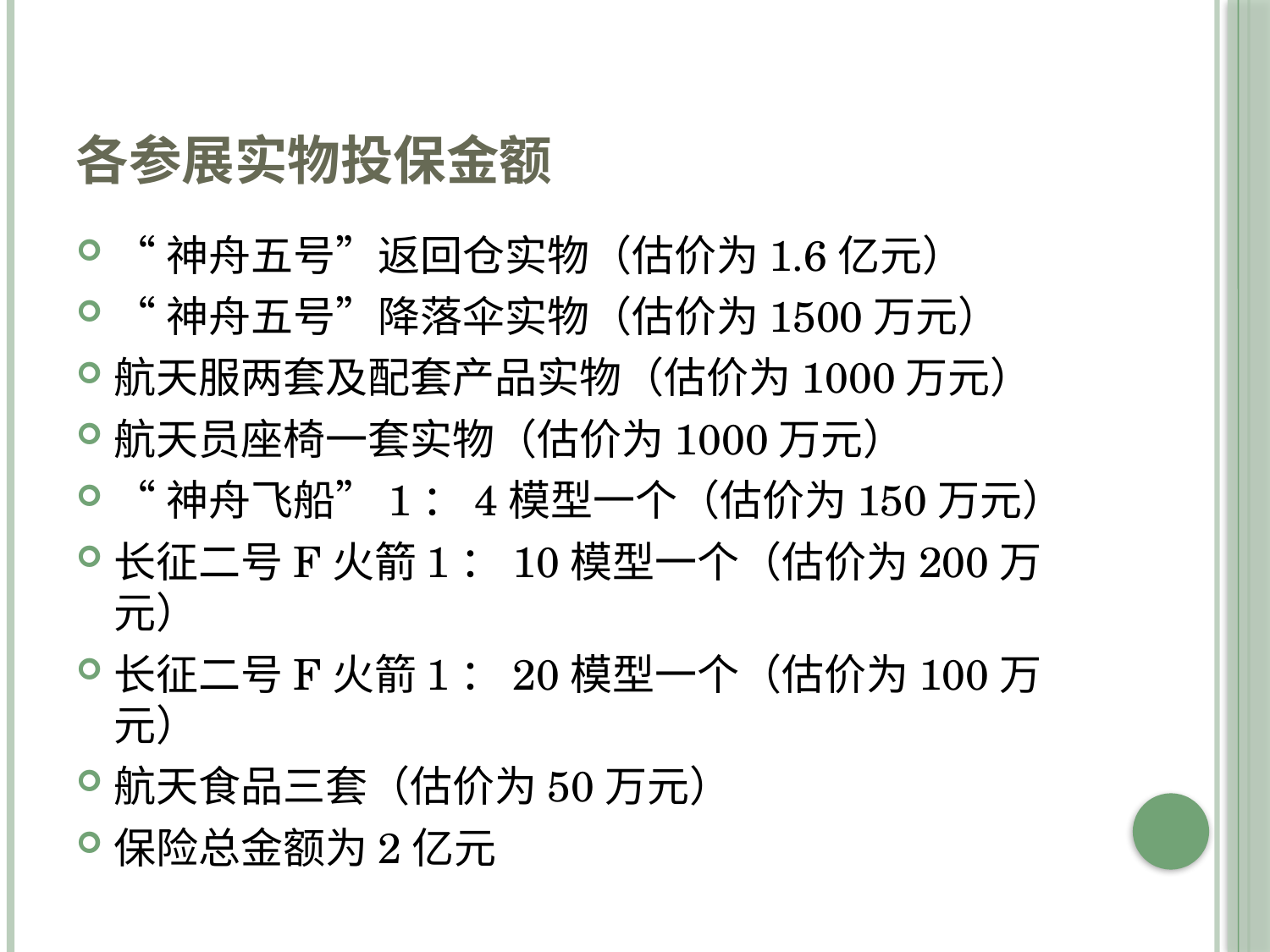

# 各参展实物投保金额
“神舟五号”返回仓实物（估价为1.6亿元）
“神舟五号”降落伞实物（估价为1500万元）
航天服两套及配套产品实物（估价为1000万元）
航天员座椅一套实物（估价为1000万元）
“神舟飞船”1：4模型一个（估价为150万元）
长征二号F火箭1：10模型一个（估价为200万元）
长征二号F火箭1：20模型一个（估价为100万元）
航天食品三套（估价为50万元）
保险总金额为2亿元